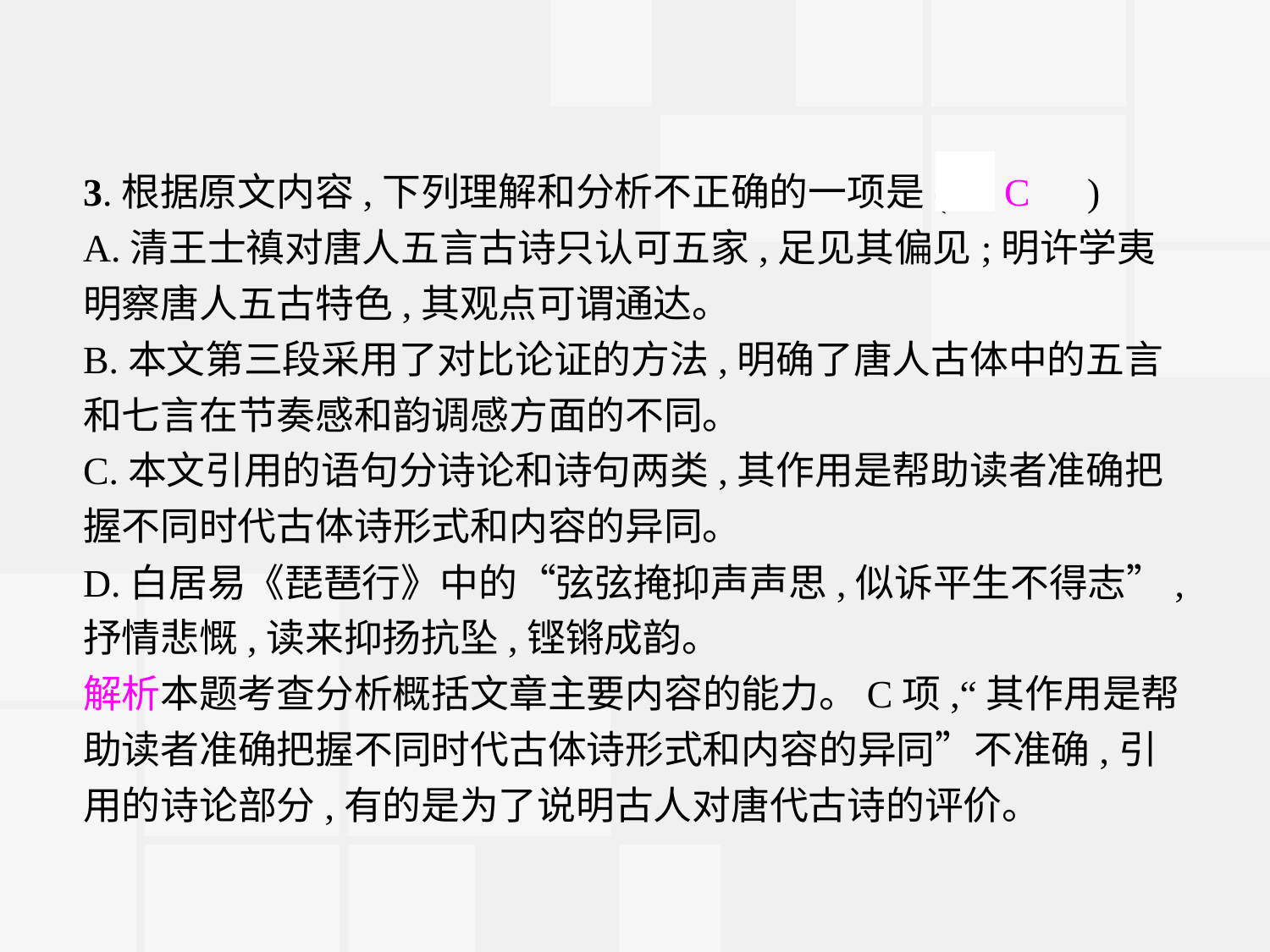

3.根据原文内容,下列理解和分析不正确的一项是(　C　)
A.清王士禛对唐人五言古诗只认可五家,足见其偏见;明许学夷明察唐人五古特色,其观点可谓通达。
B.本文第三段采用了对比论证的方法,明确了唐人古体中的五言和七言在节奏感和韵调感方面的不同。
C.本文引用的语句分诗论和诗句两类,其作用是帮助读者准确把握不同时代古体诗形式和内容的异同。
D.白居易《琵琶行》中的“弦弦掩抑声声思,似诉平生不得志”,抒情悲慨,读来抑扬抗坠,铿锵成韵。
解析本题考查分析概括文章主要内容的能力。C项,“其作用是帮助读者准确把握不同时代古体诗形式和内容的异同”不准确,引用的诗论部分,有的是为了说明古人对唐代古诗的评价。